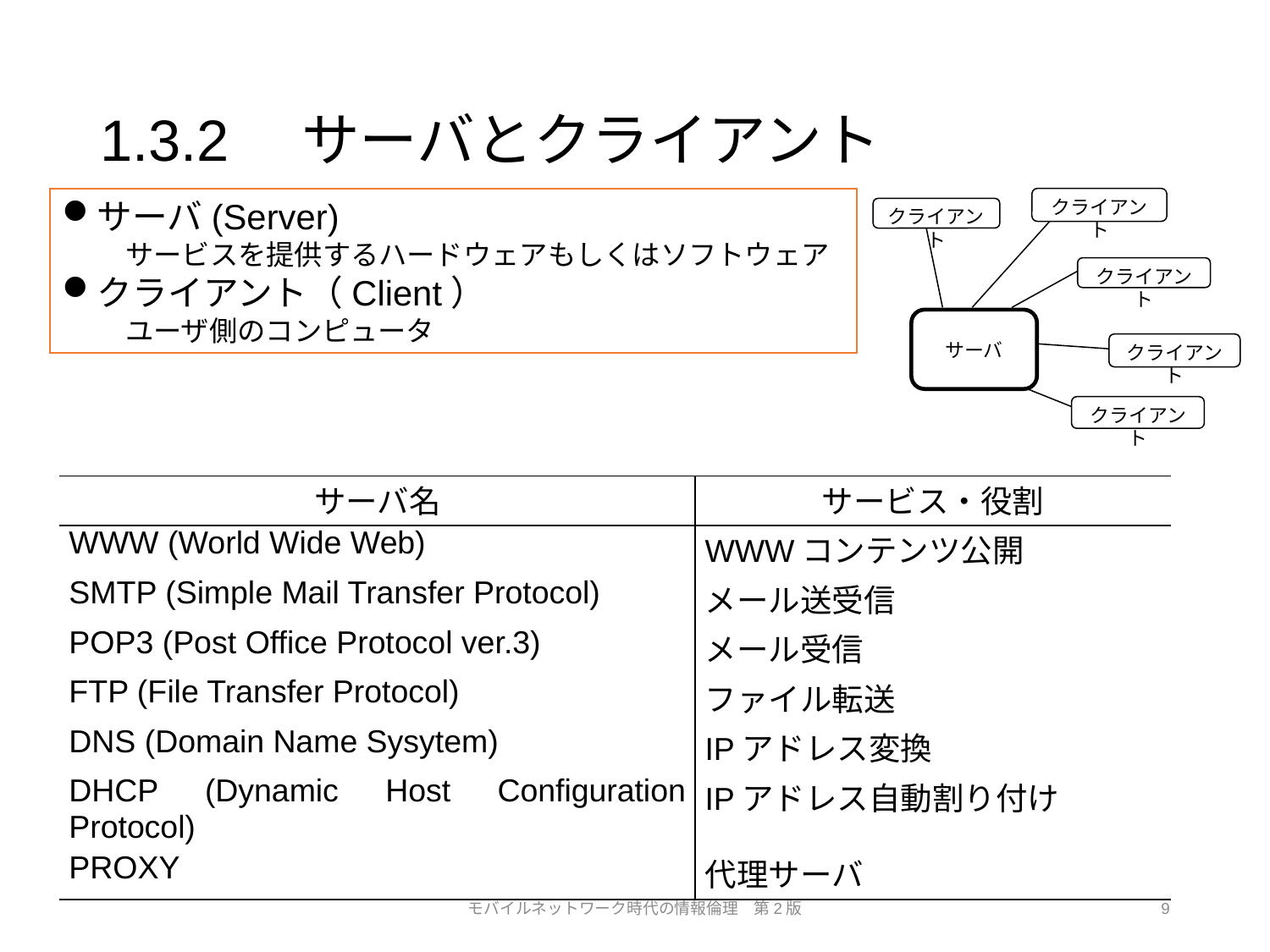

# 1.3.2　サーバとクライアント

サーバ(Server)
サービスを提供するハードウェアもしくはソフトウェア
クライアント（Client）
ユーザ側のコンピュータ
クライアント
クライアント

クライアント

サーバ
クライアント

クライアント
| サーバ名 | サービス・役割 |
| --- | --- |
| WWW (World Wide Web) | WWWコンテンツ公開 |
| SMTP (Simple Mail Transfer Protocol) | メール送受信 |
| POP3 (Post Office Protocol ver.3) | メール受信 |
| FTP (File Transfer Protocol) | ファイル転送 |
| DNS (Domain Name Sysytem) | IPアドレス変換 |
| DHCP (Dynamic Host Configuration Protocol) | IPアドレス自動割り付け |
| PROXY | 代理サーバ |
モバイルネットワーク時代の情報倫理　第2版
9